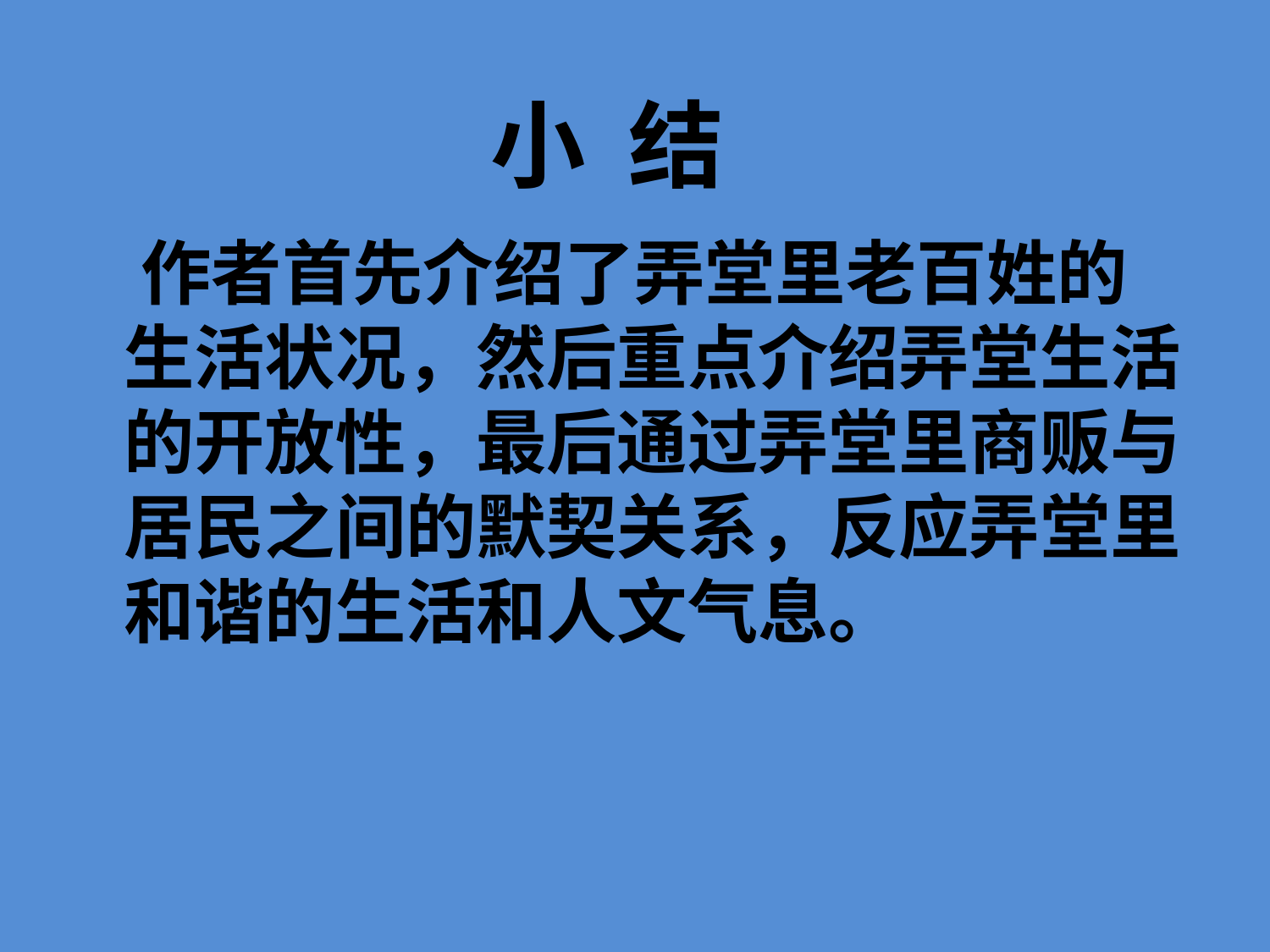

小  结
   作者首先介绍了弄堂里老百姓的生活状况，然后重点介绍弄堂生活的开放性，最后通过弄堂里商贩与居民之间的默契关系，反应弄堂里和谐的生活和人文气息。